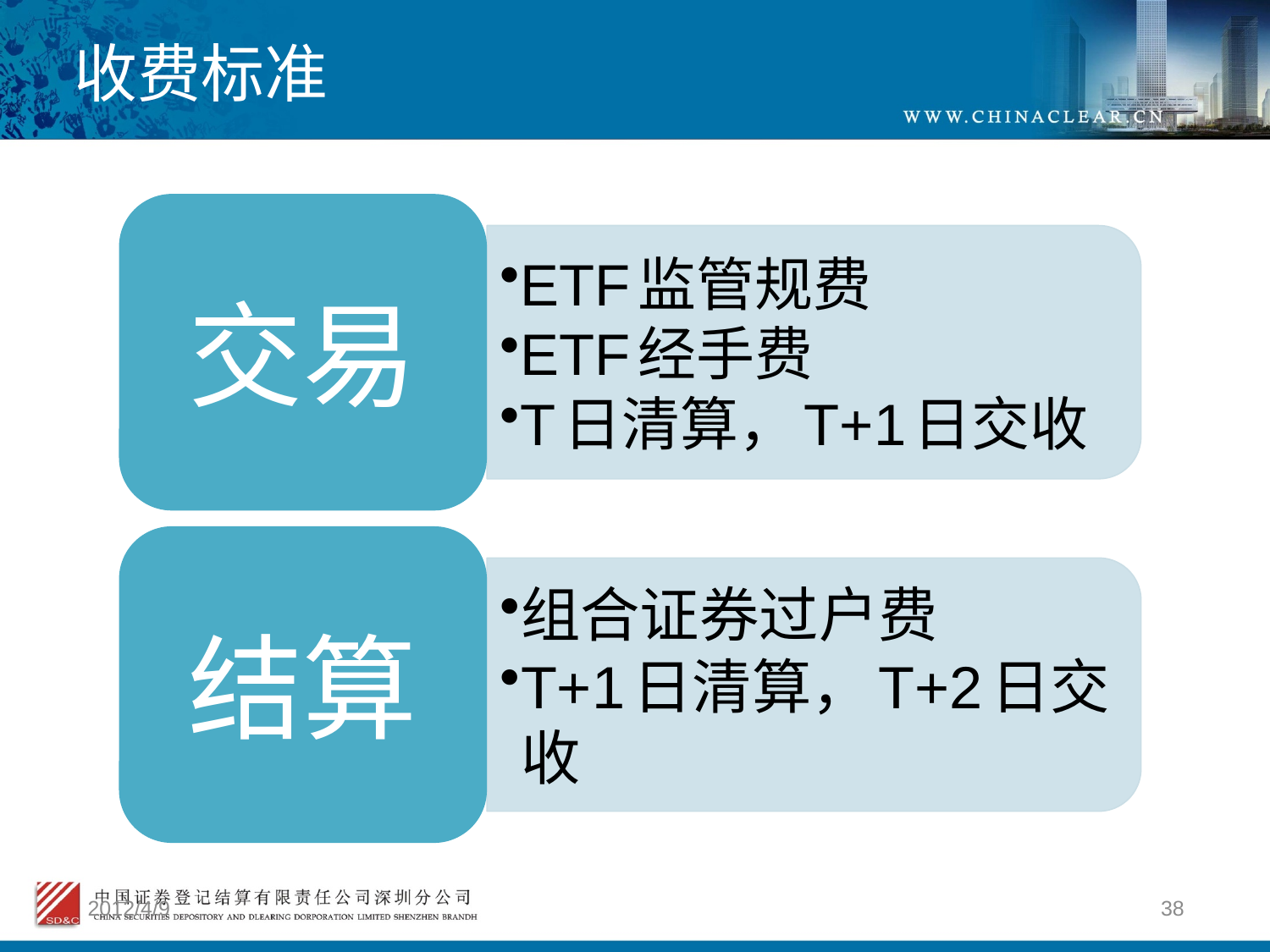

# 收费标准
交易
ETF监管规费
T日清算，T+1日交收
结算
组合证券过户费
ETF经手费
T+1日清算，T+2日交收
2012/4/9
38